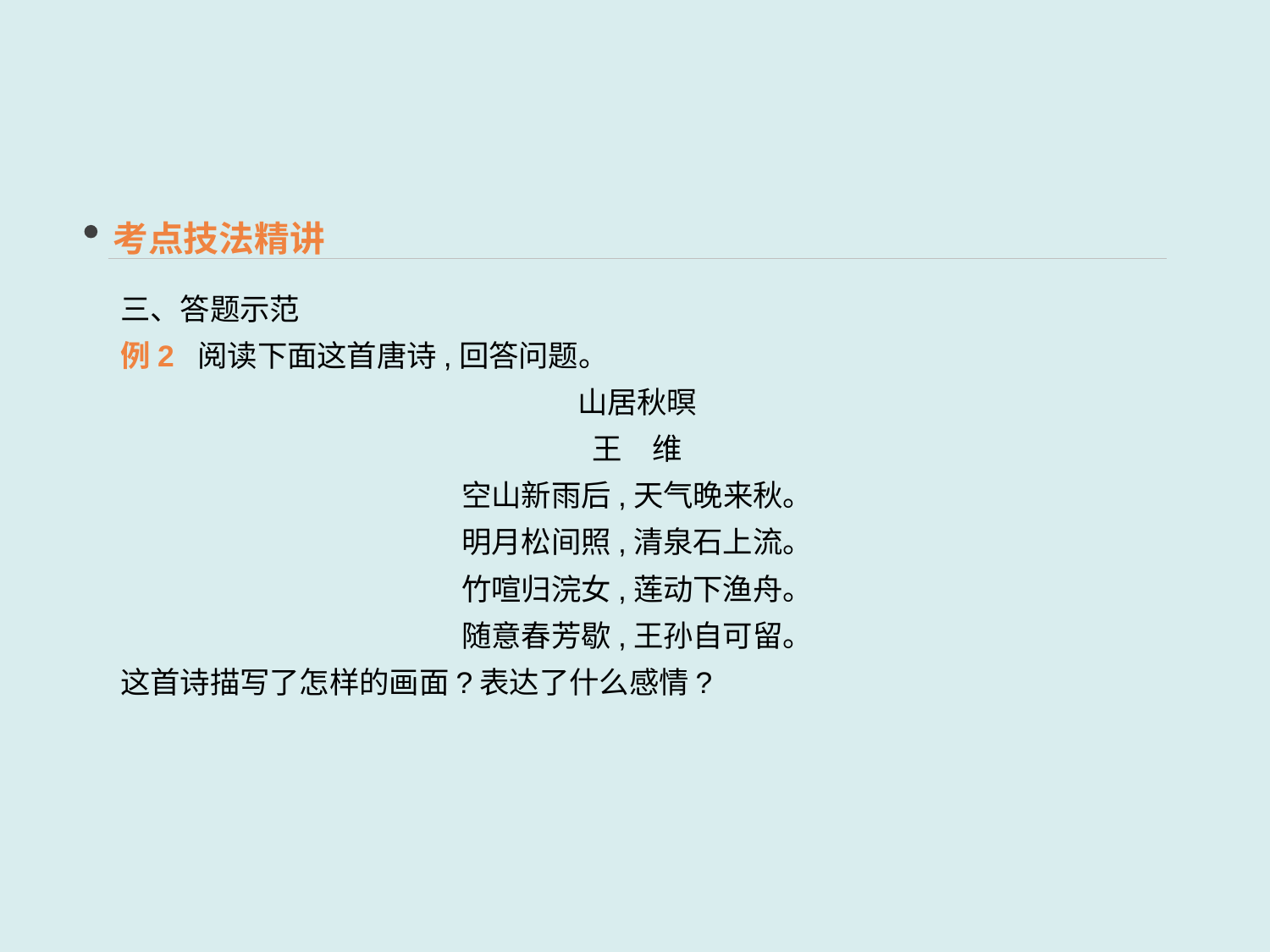

考点技法精讲

三、答题示范
例2  阅读下面这首唐诗,回答问题。
山居秋暝
王　维
空山新雨后,天气晚来秋。
明月松间照,清泉石上流。
竹喧归浣女,莲动下渔舟。
随意春芳歇,王孙自可留。
这首诗描写了怎样的画面?表达了什么感情?